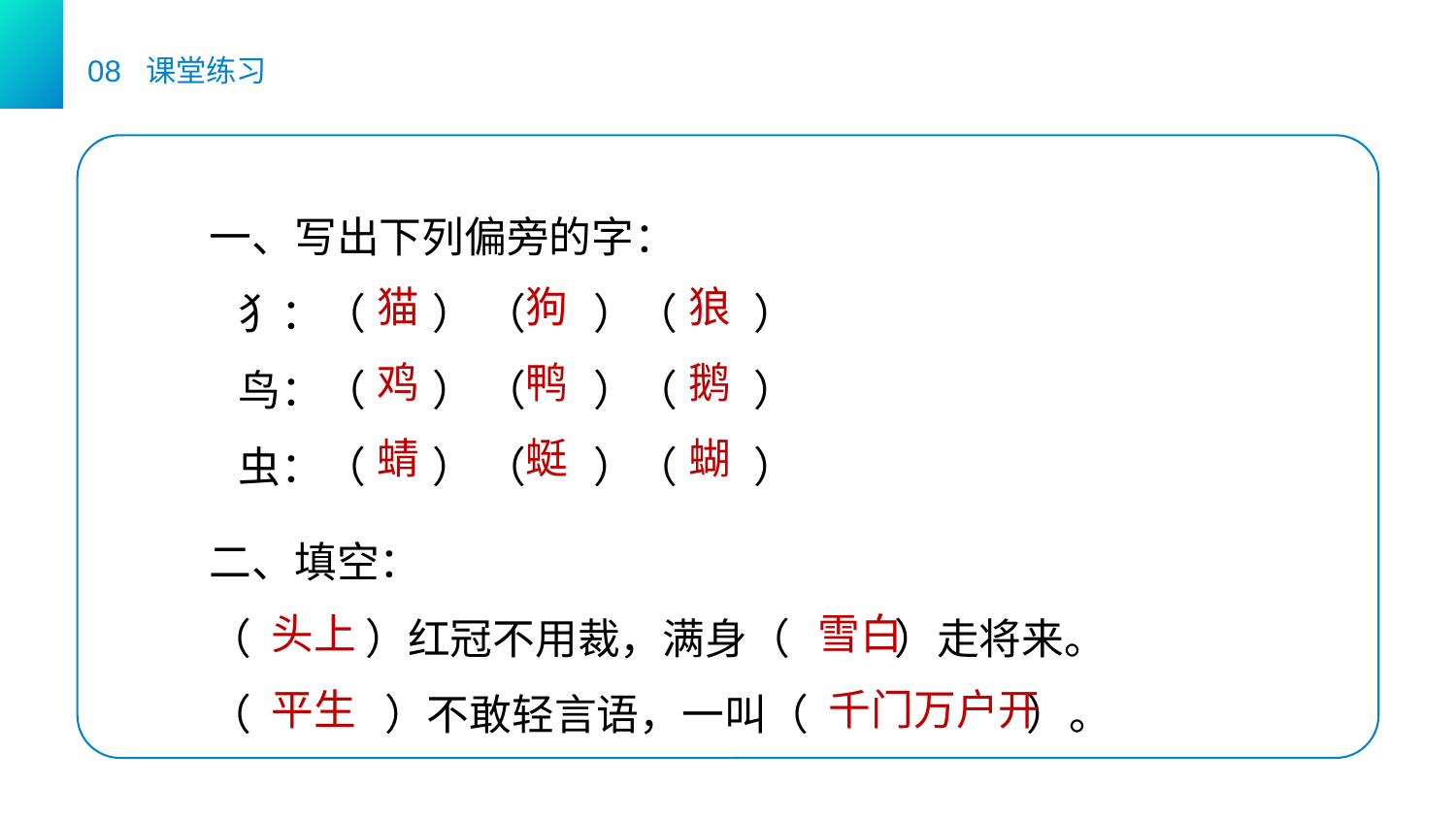

08  课堂练习
一、写出下列偏旁的字：
  犭：（       ） （       ）（        ）
  鸟：（       ） （       ）（        ）
  虫：（       ） （       ）（        ）
猫
狗
狼
鸡
鸭
鹅
蜻
蜓
蝴
二、填空：
（            ）红冠不用裁，满身（           ）走将来。
（              ）不敢轻言语，一叫（                       ）。
头上
雪白
平生
千门万户开